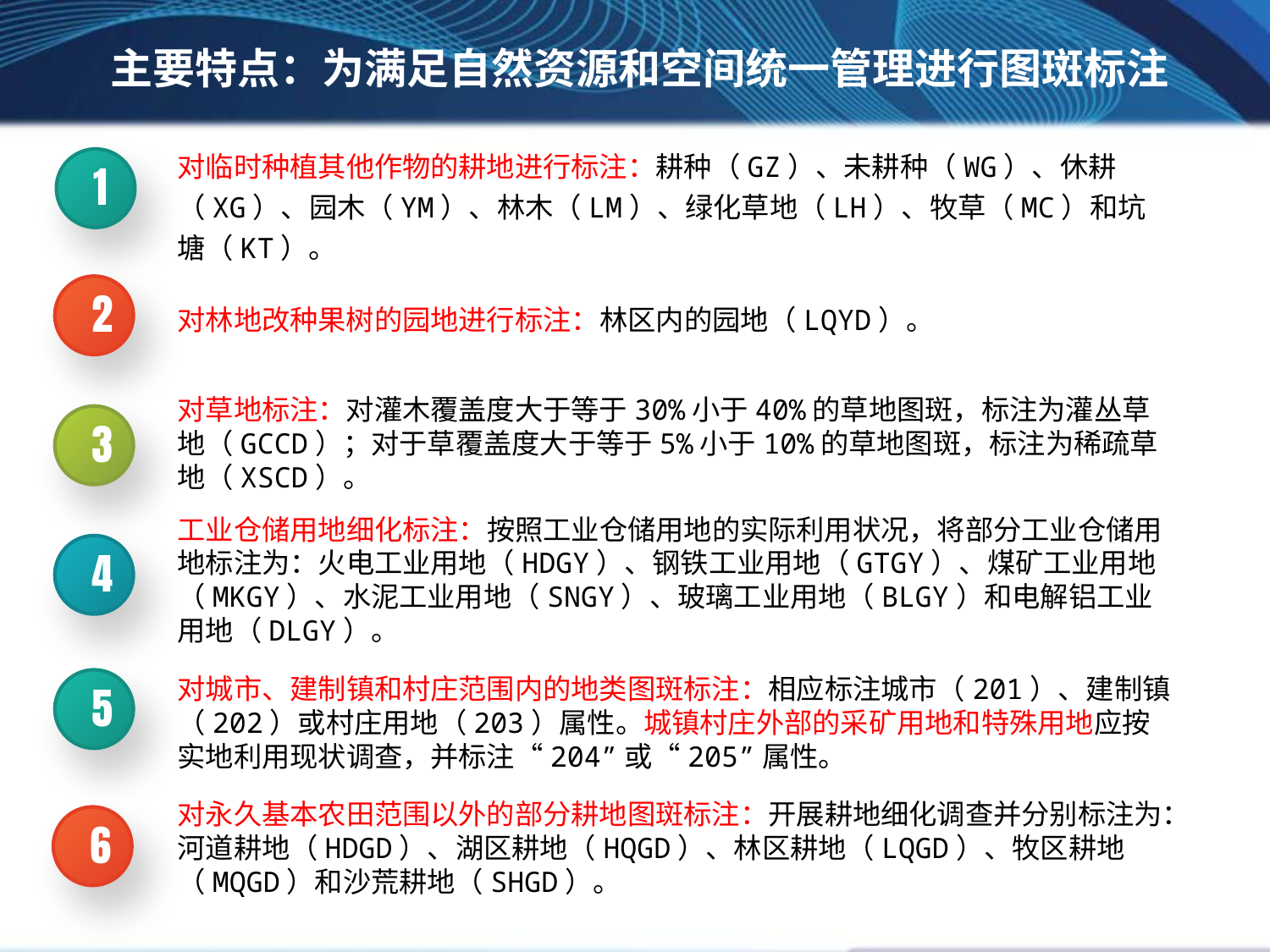

主要特点：为满足自然资源和空间统一管理进行图斑标注
对临时种植其他作物的耕地进行标注：耕种（GZ）、未耕种（WG）、休耕（XG）、园木（YM）、林木（LM）、绿化草地（LH）、牧草（MC）和坑塘（KT）。

1

2
对林地改种果树的园地进行标注：林区内的园地（LQYD）。
对草地标注：对灌木覆盖度大于等于30%小于40%的草地图斑，标注为灌丛草地（GCCD）；对于草覆盖度大于等于5%小于10%的草地图斑，标注为稀疏草地（XSCD）。

3
工业仓储用地细化标注：按照工业仓储用地的实际利用状况，将部分工业仓储用地标注为：火电工业用地（HDGY）、钢铁工业用地（GTGY）、煤矿工业用地（MKGY）、水泥工业用地（SNGY）、玻璃工业用地（BLGY）和电解铝工业用地（DLGY）。

4
对城市、建制镇和村庄范围内的地类图斑标注：相应标注城市（201）、建制镇（202）或村庄用地（203）属性。城镇村庄外部的采矿用地和特殊用地应按实地利用现状调查，并标注“204”或“205”属性。

5
对永久基本农田范围以外的部分耕地图斑标注：开展耕地细化调查并分别标注为：河道耕地（HDGD）、湖区耕地（HQGD）、林区耕地（LQGD）、牧区耕地（MQGD）和沙荒耕地（SHGD）。

6